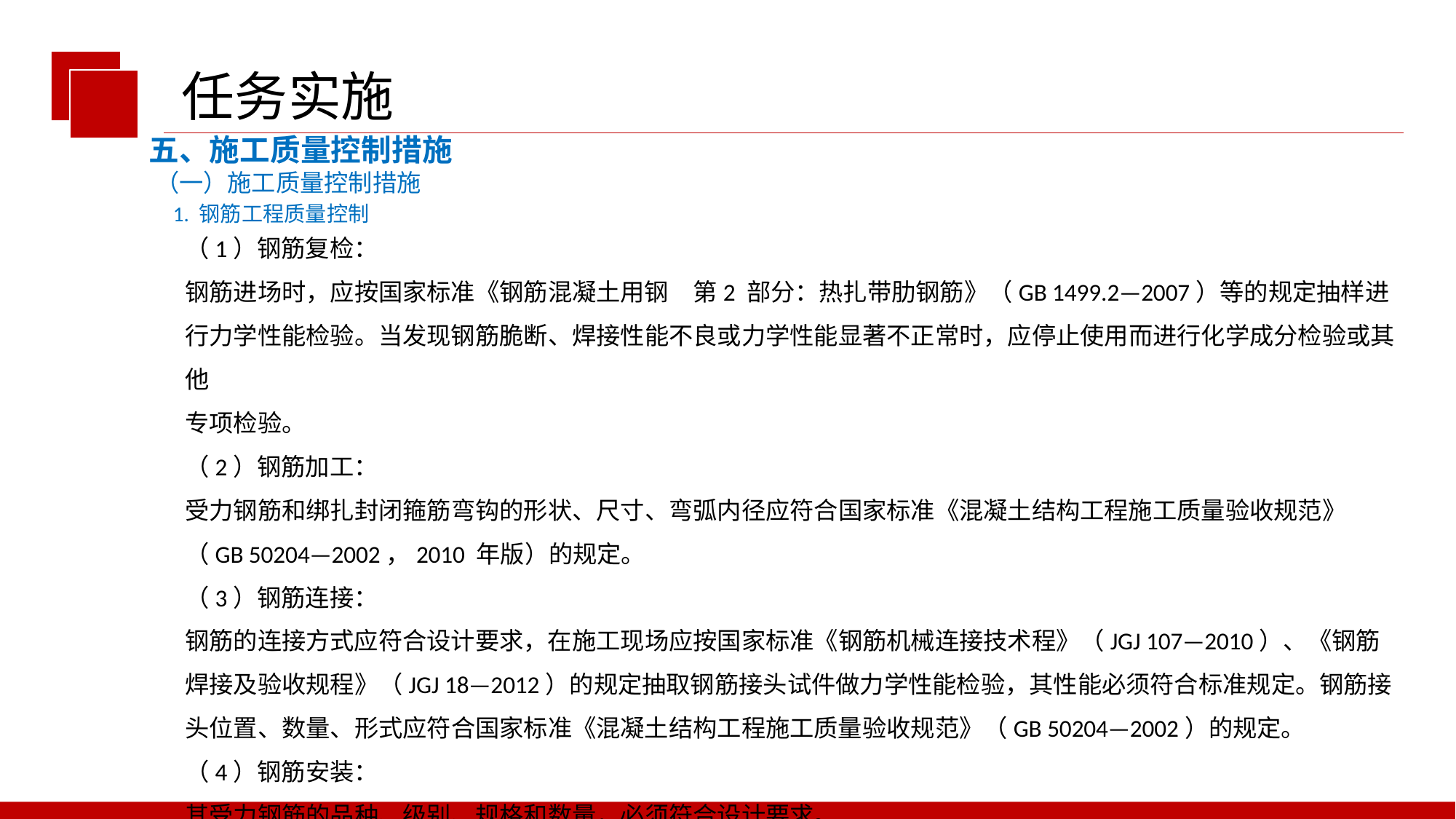

任务实施
五、施工质量控制措施
（一）施工质量控制措施
1. 钢筋工程质量控制
（1）钢筋复检：
钢筋进场时，应按国家标准《钢筋混凝土用钢　第2 部分：热扎带肋钢筋》（GB 1499.2—2007）等的规定抽样进行力学性能检验。当发现钢筋脆断、焊接性能不良或力学性能显著不正常时，应停止使用而进行化学成分检验或其他
专项检验。
（2）钢筋加工：
受力钢筋和绑扎封闭箍筋弯钩的形状、尺寸、弯弧内径应符合国家标准《混凝土结构工程施工质量验收规范》（GB 50204—2002，2010 年版）的规定。
（3）钢筋连接：
钢筋的连接方式应符合设计要求，在施工现场应按国家标准《钢筋机械连接技术程》（JGJ 107—2010）、《钢筋焊接及验收规程》（JGJ 18—2012）的规定抽取钢筋接头试件做力学性能检验，其性能必须符合标准规定。钢筋接头位置、数量、形式应符合国家标准《混凝土结构工程施工质量验收规范》（GB 50204—2002）的规定。
（4）钢筋安装：
其受力钢筋的品种、级别、规格和数量，必须符合设计要求。